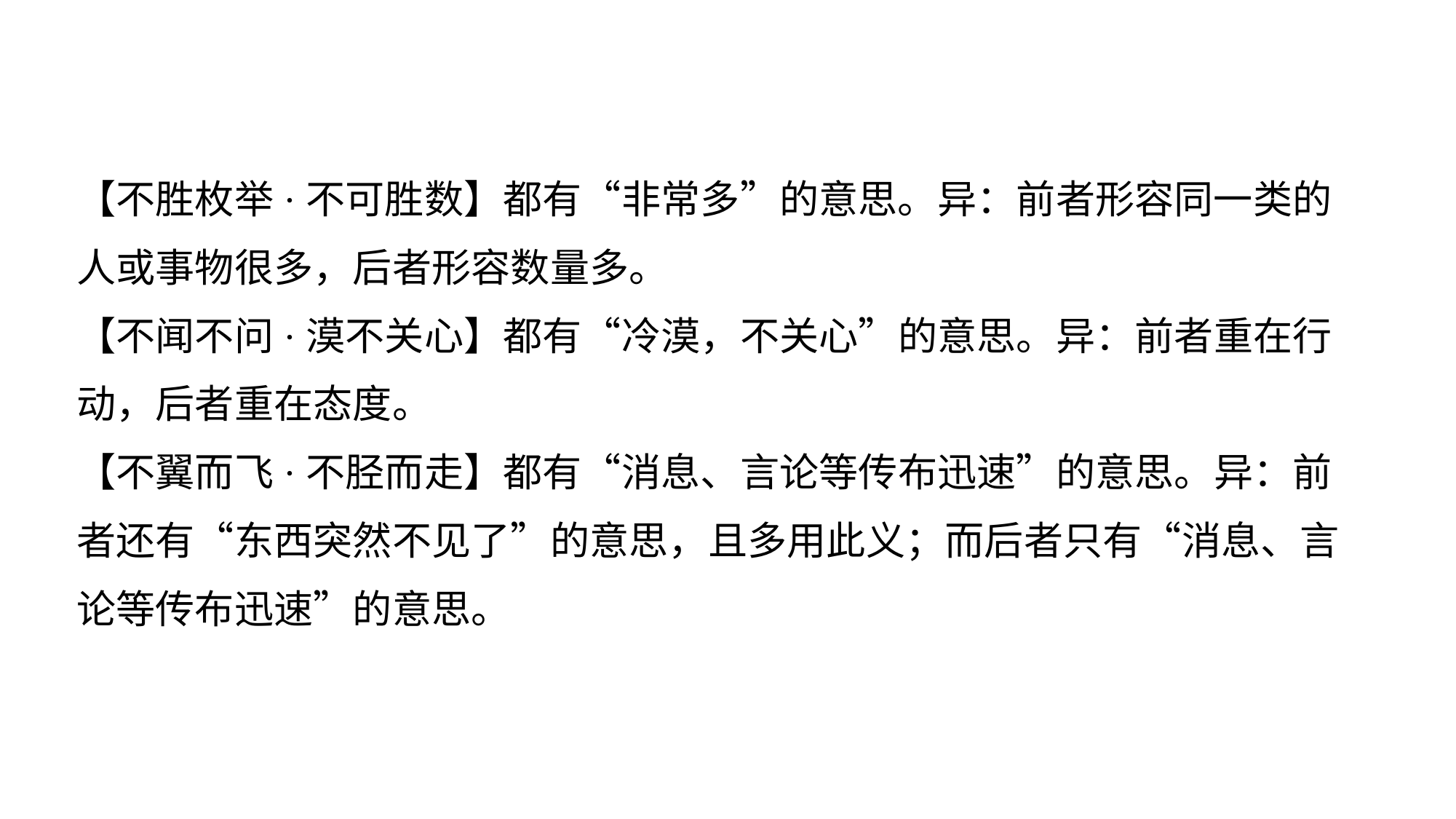

【不胜枚举·不可胜数】都有“非常多”的意思。异：前者形容同一类的人或事物很多，后者形容数量多。
【不闻不问·漠不关心】都有“冷漠，不关心”的意思。异：前者重在行动，后者重在态度。
【不翼而飞·不胫而走】都有“消息、言论等传布迅速”的意思。异：前者还有“东西突然不见了”的意思，且多用此义；而后者只有“消息、言论等传布迅速”的意思。